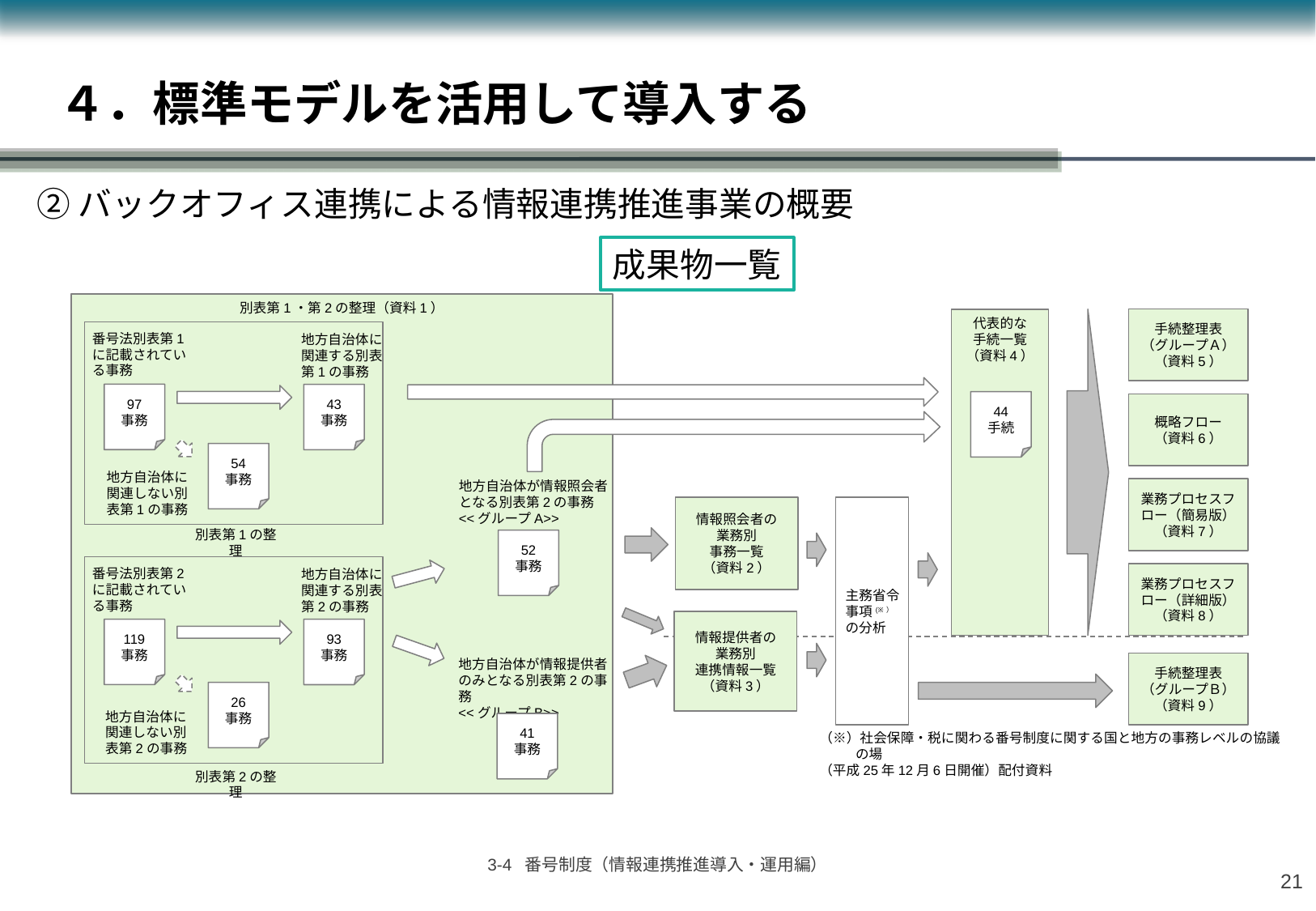

４．標準モデルを活用して導入する

②バックオフィス連携による情報連携推進事業の概要
成果物一覧
別表第1・第2の整理（資料1）
代表的な
手続一覧
（資料4）
手続整理表
（グループＡ）
（資料5）

番号法別表第1に記載されている事務
地方自治体に関連する別表第1の事務

97
事務
43
事務
44
手続
概略フロー
（資料6）

54
事務

地方自治体に関連しない別表第1の事務
地方自治体が情報照会者となる別表第2の事務
<<グループA>>
業務プロセスフロー（簡易版）
（資料7）
情報照会者の
業務別
事務一覧
（資料2）
主務省令事項(※）
の分析
別表第1の整理

52
事務

番号法別表第2に記載されている事務

地方自治体に関連する別表第2の事務
業務プロセスフロー（詳細版）
（資料8）

情報提供者の
業務別
連携情報一覧
（資料3）
119
事務
93
事務

地方自治体が情報提供者のみとなる別表第2の事務
<<グループB>>

手続整理表
（グループＢ）
（資料9）

26
事務
地方自治体に関連しない別表第2の事務
41
事務
（※）社会保障・税に関わる番号制度に関する国と地方の事務レベルの協議の場
（平成25年12月6日開催）配付資料
別表第2の整理
21
3-4  番号制度（情報連携推進導入・運用編）